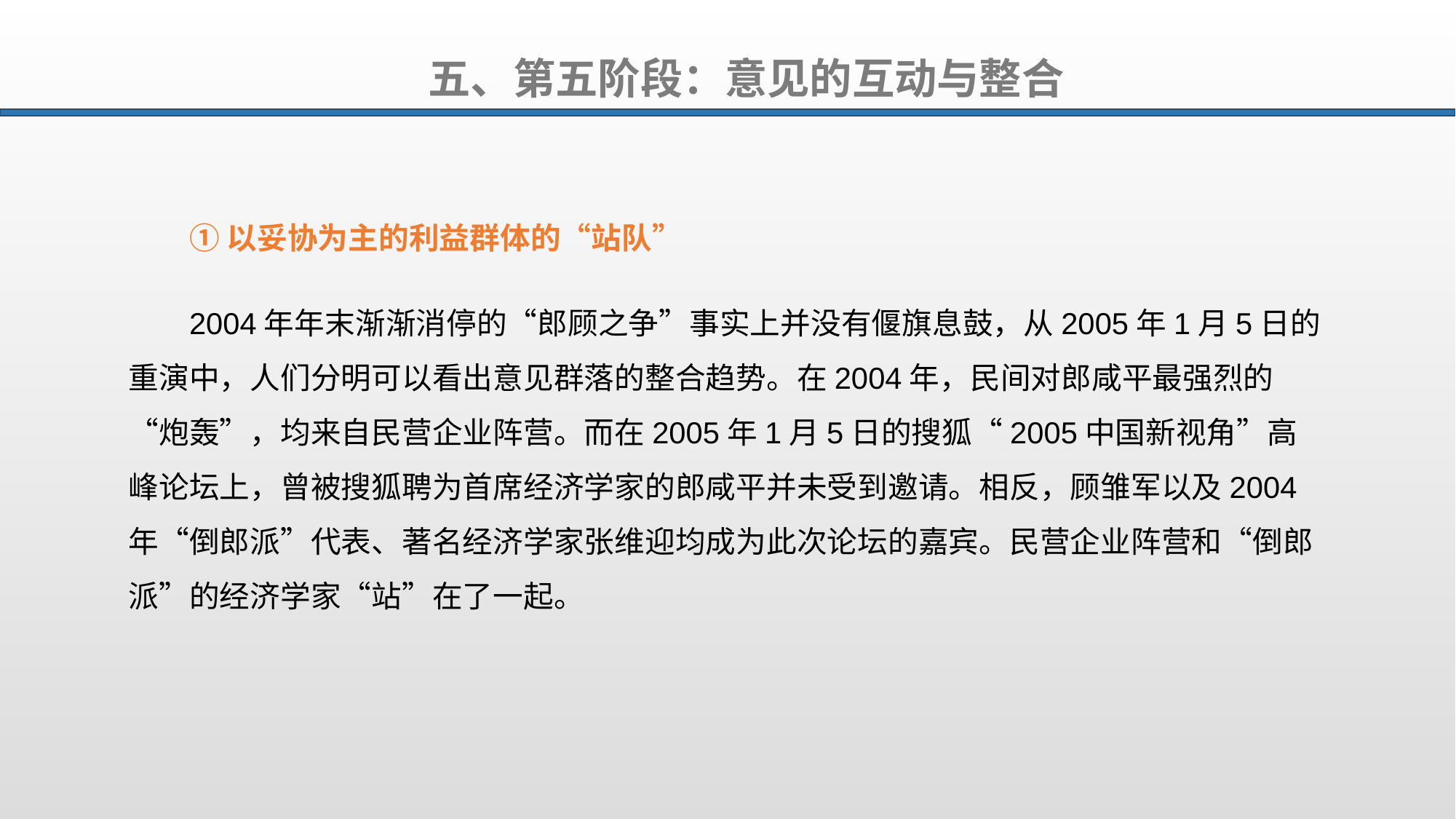

五、第五阶段：意见的互动与整合

①以妥协为主的利益群体的“站队”
2004年年末渐渐消停的“郎顾之争”事实上并没有偃旗息鼓，从2005年1月5日的重演中，人们分明可以看出意见群落的整合趋势。在2004年，民间对郎咸平最强烈的“炮轰”，均来自民营企业阵营。而在2005年1月5日的搜狐“2005中国新视角”高峰论坛上，曾被搜狐聘为首席经济学家的郎咸平并未受到邀请。相反，顾雏军以及2004年“倒郎派”代表、著名经济学家张维迎均成为此次论坛的嘉宾。民营企业阵营和“倒郎派”的经济学家“站”在了一起。